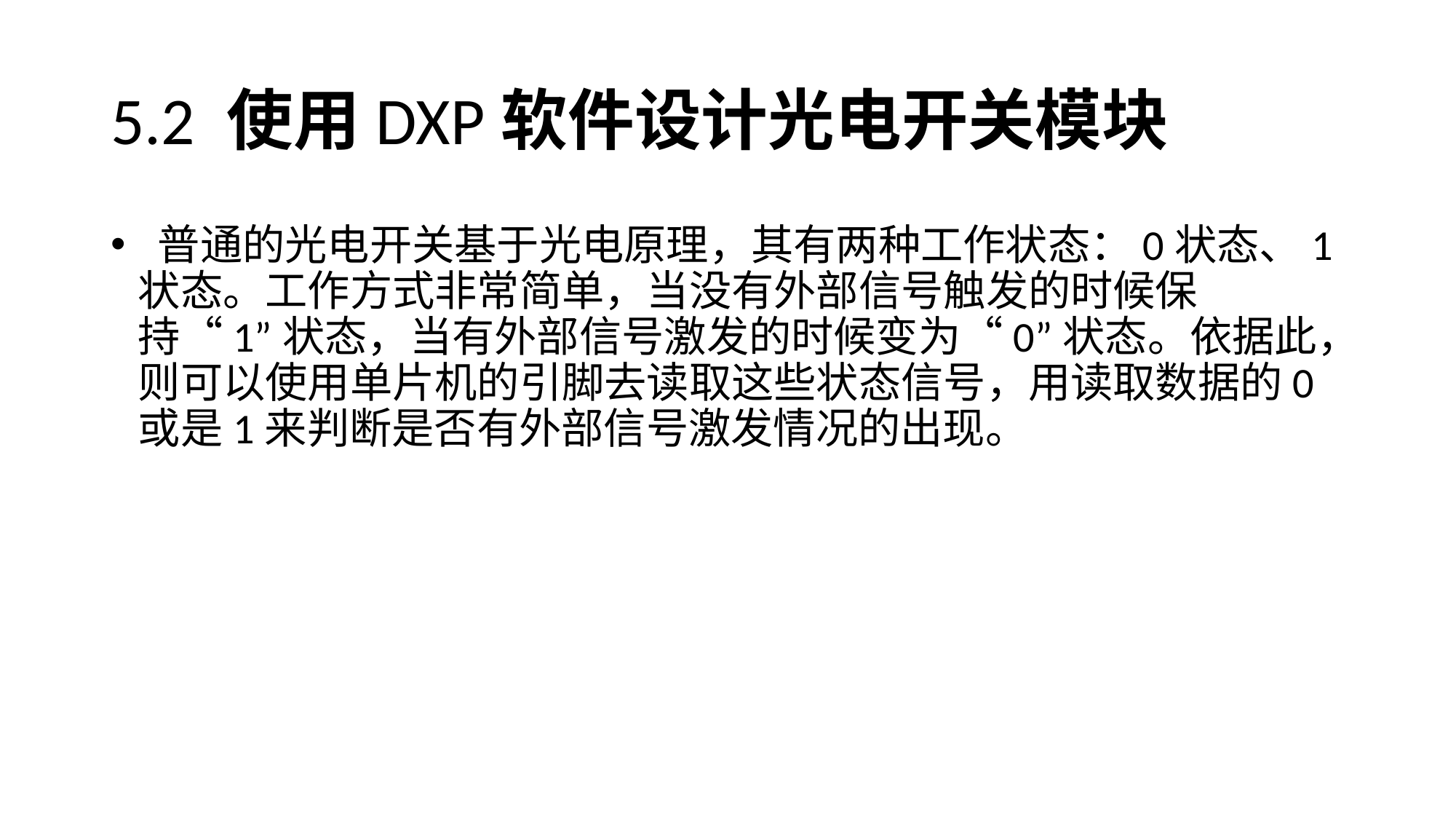

# 5.2 使用DXP软件设计光电开关模块
 普通的光电开关基于光电原理，其有两种工作状态：0状态、1状态。工作方式非常简单，当没有外部信号触发的时候保持“1”状态，当有外部信号激发的时候变为“0”状态。依据此，则可以使用单片机的引脚去读取这些状态信号，用读取数据的0或是1来判断是否有外部信号激发情况的出现。